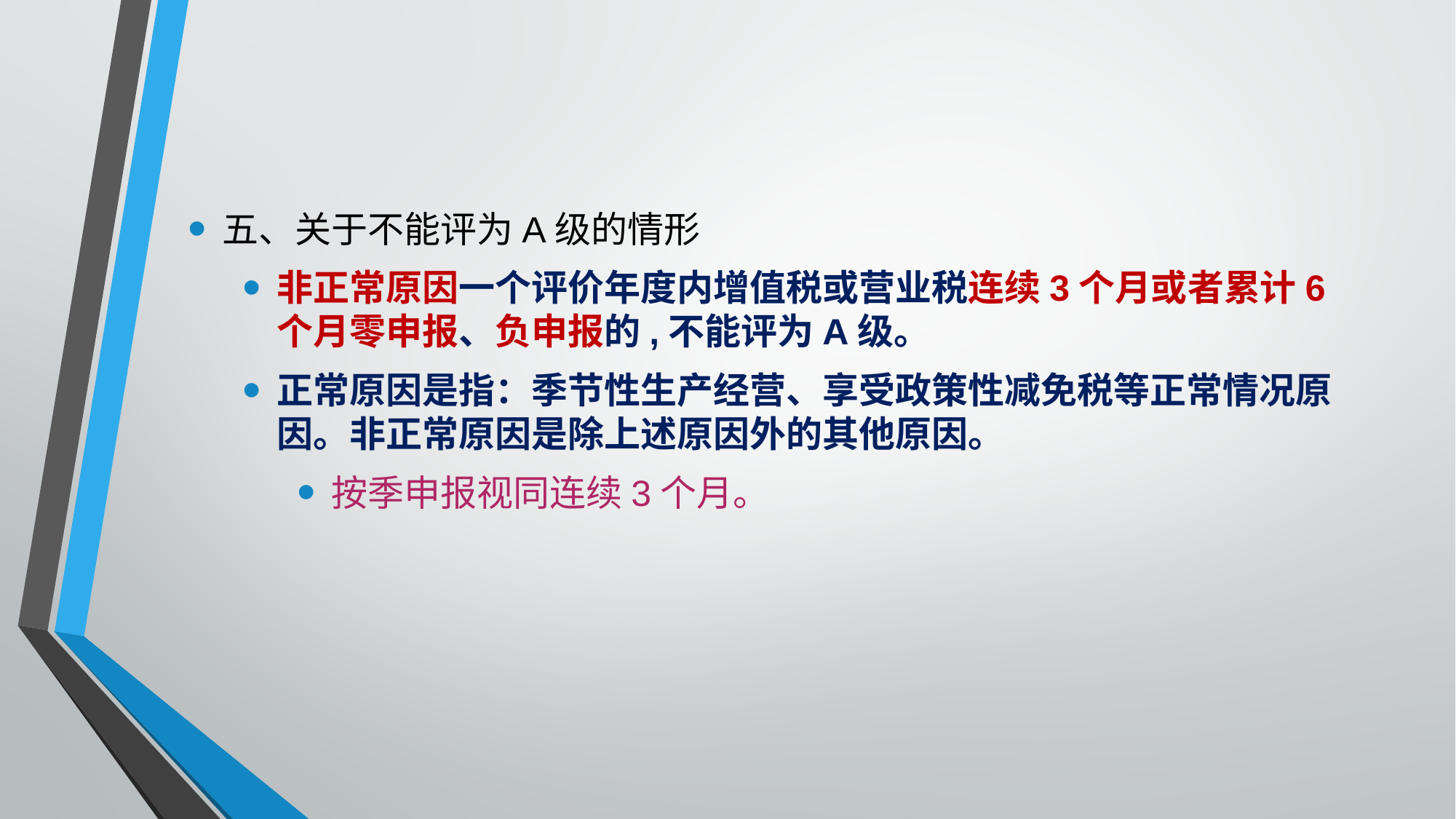

#
五、关于不能评为A级的情形
非正常原因一个评价年度内增值税或营业税连续3个月或者累计6个月零申报、负申报的,不能评为A级。
正常原因是指：季节性生产经营、享受政策性减免税等正常情况原因。非正常原因是除上述原因外的其他原因。
按季申报视同连续3个月。